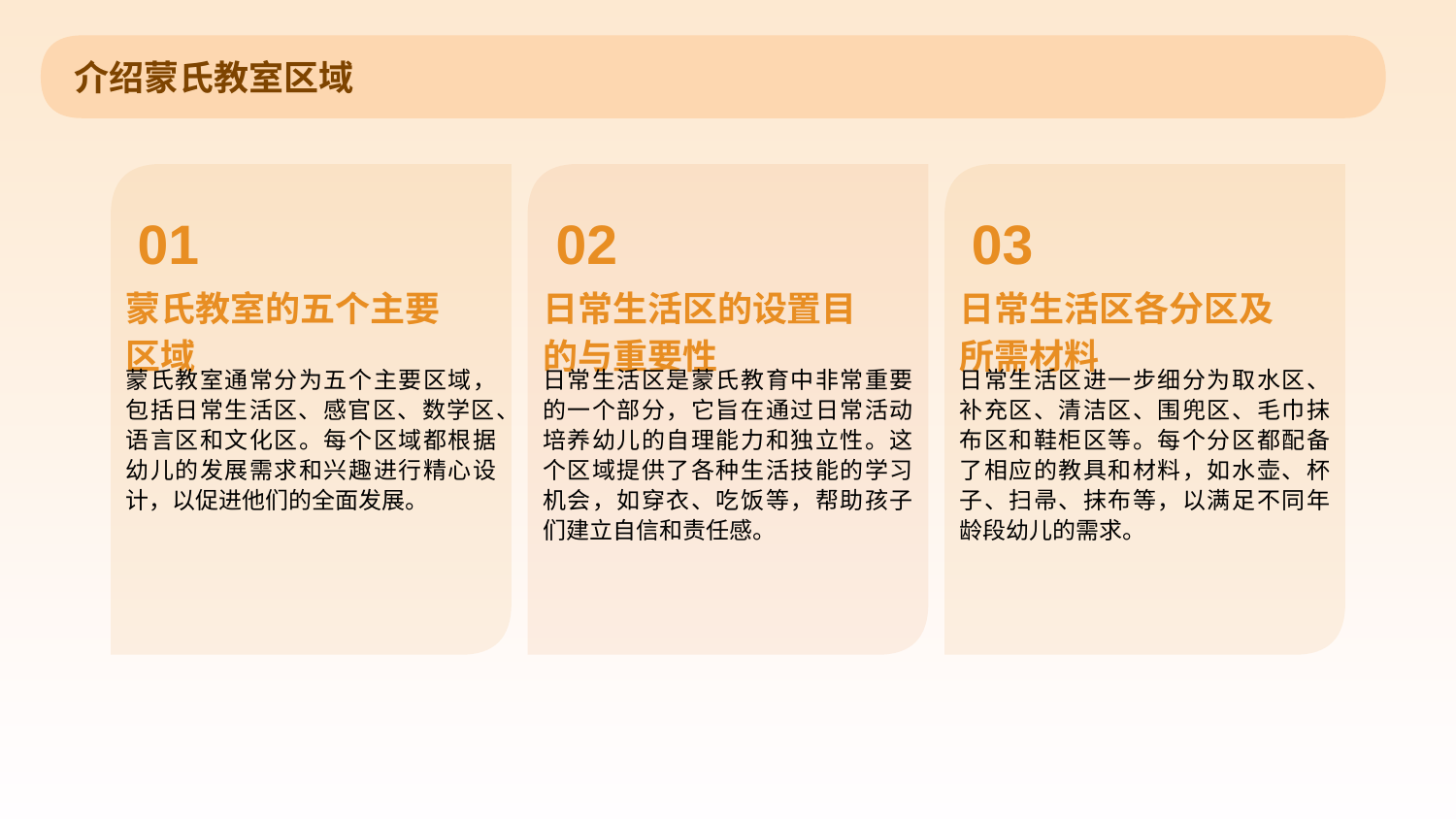

介绍蒙氏教室区域

01
02
03
蒙氏教室的五个主要区域
日常生活区的设置目的与重要性
日常生活区各分区及所需材料
蒙氏教室通常分为五个主要区域，包括日常生活区、感官区、数学区、语言区和文化区。每个区域都根据幼儿的发展需求和兴趣进行精心设计，以促进他们的全面发展。
日常生活区是蒙氏教育中非常重要的一个部分，它旨在通过日常活动培养幼儿的自理能力和独立性。这个区域提供了各种生活技能的学习机会，如穿衣、吃饭等，帮助孩子们建立自信和责任感。
日常生活区进一步细分为取水区、补充区、清洁区、围兜区、毛巾抹布区和鞋柜区等。每个分区都配备了相应的教具和材料，如水壶、杯子、扫帚、抹布等，以满足不同年龄段幼儿的需求。